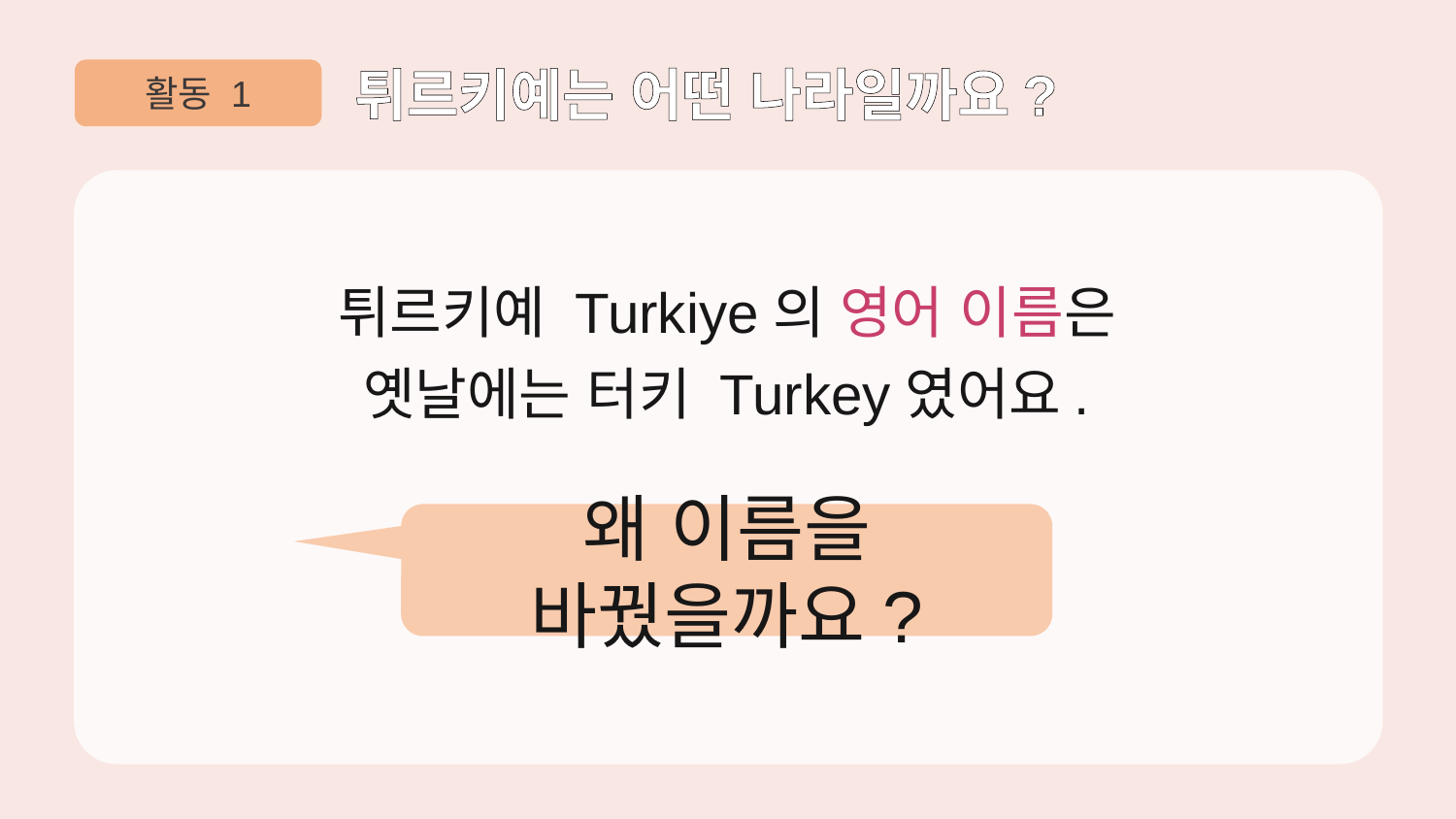

활동 1
튀르키예는 어떤 나라일까요?
튀르키예 Turkiye의 영어 이름은
옛날에는 터키 Turkey였어요.
왜 이름을 바꿨을까요?